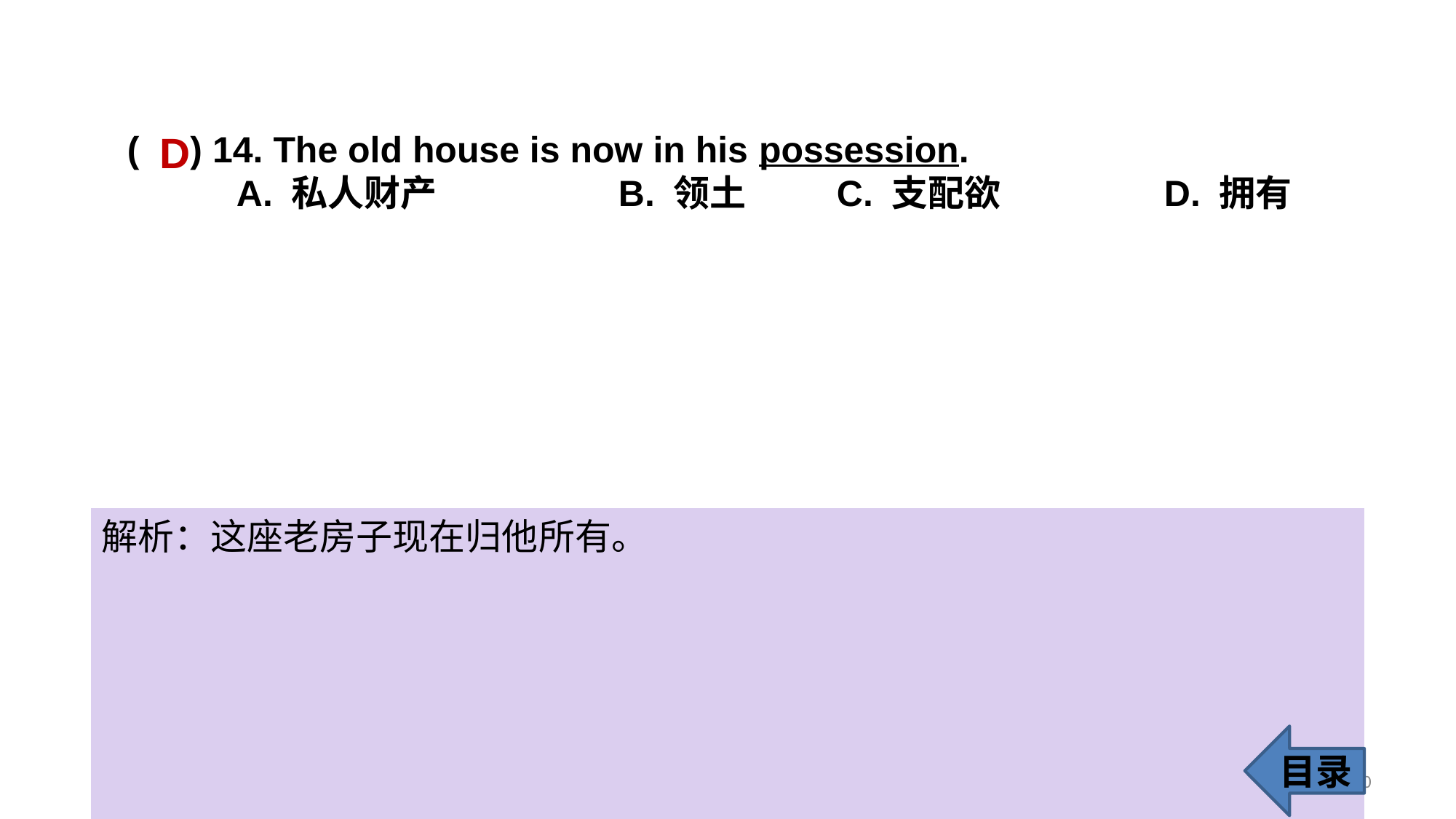

D
(     ) 14. The old house is now in his possession.
A. 私人财产 		B. 领土 	C. 支配欲 		D. 拥有
解析：这座老房子现在归他所有。

目录
20